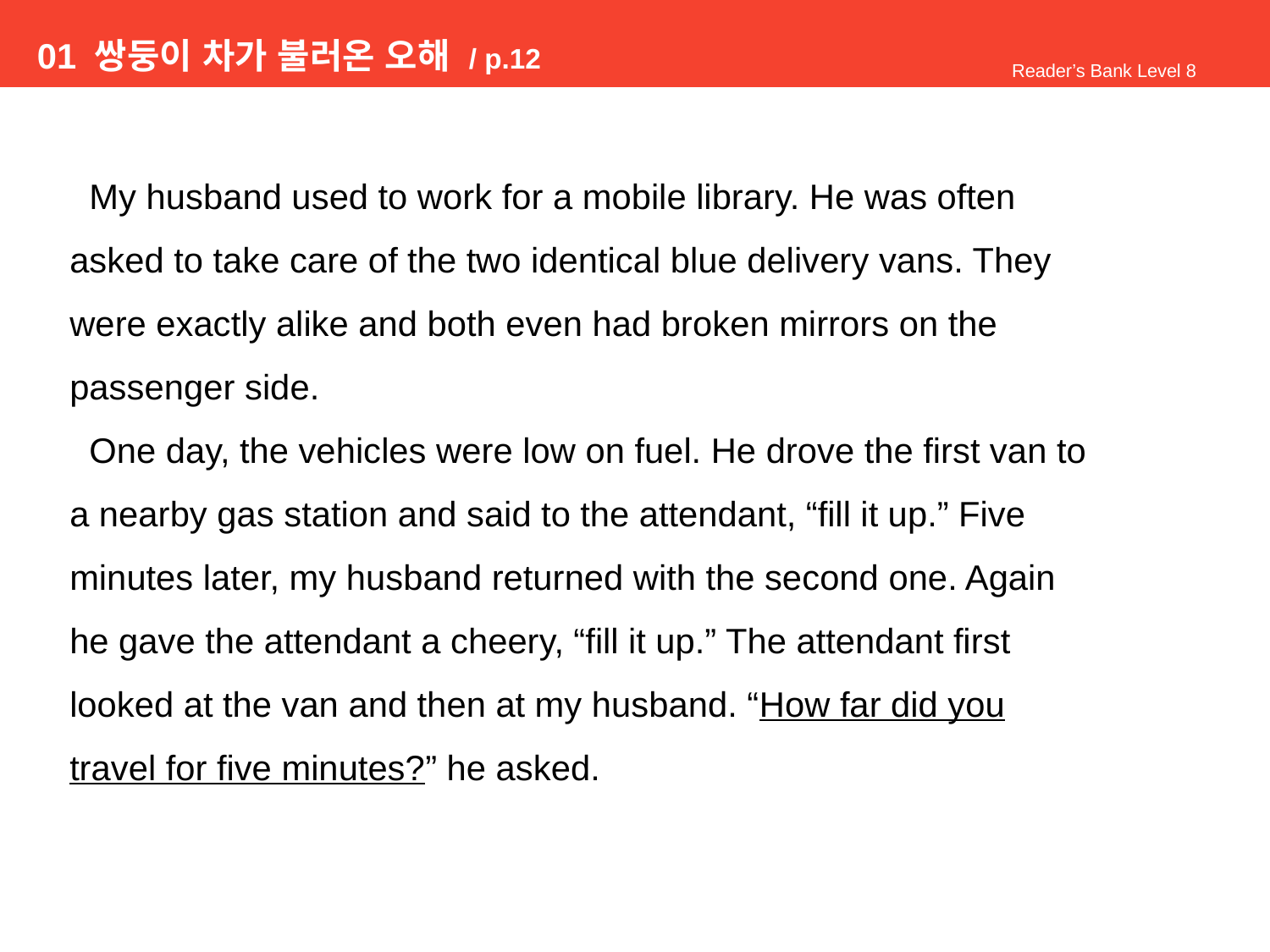

# 01 쌍둥이 차가 불러온 오해 / p.12
Reader’s Bank Level 8

  My husband used to work for a mobile library. He was often
asked to take care of the two identical blue delivery vans. They
were exactly alike and both even had broken mirrors on the
passenger side.
  One day, the vehicles were low on fuel. He drove the first van to
a nearby gas station and said to the attendant, “fill it up.” Five
minutes later, my husband returned with the second one. Again
he gave the attendant a cheery, “fill it up.” The attendant first
looked at the van and then at my husband. “How far did you
travel for five minutes?” he asked.